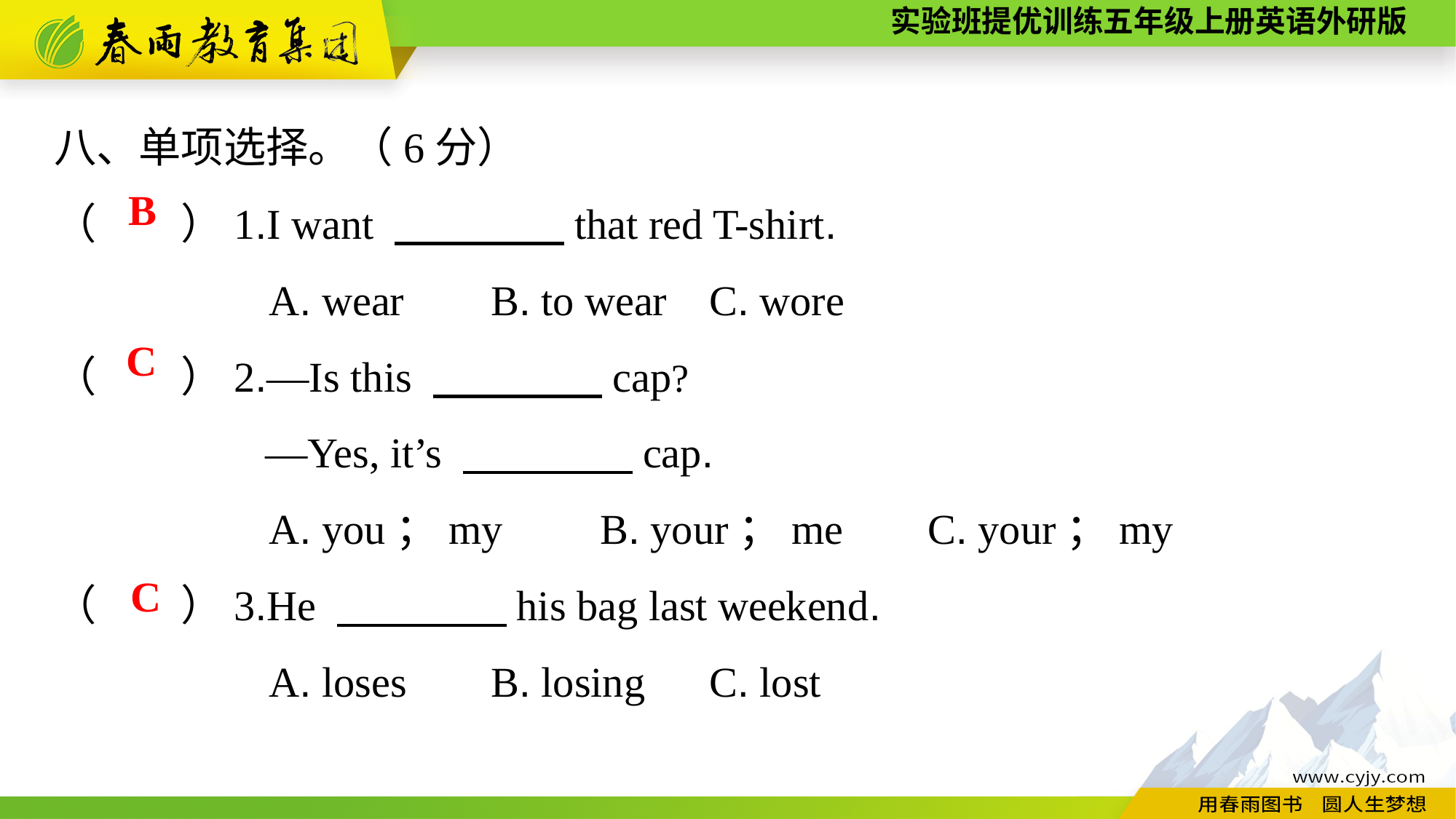

八、单项选择。（6分）
（　　）1.I want 　　　　that red T-shirt.
A. wear	B. to wear	C. wore
（　　）2.—Is this 　　　　cap?
                    —Yes, it’s 　　　　cap.
A. you；my	B. your；me	C. your；my
（　　）3.He 　　　　his bag last weekend.
A. loses	B. losing	C. lost
B
C
C